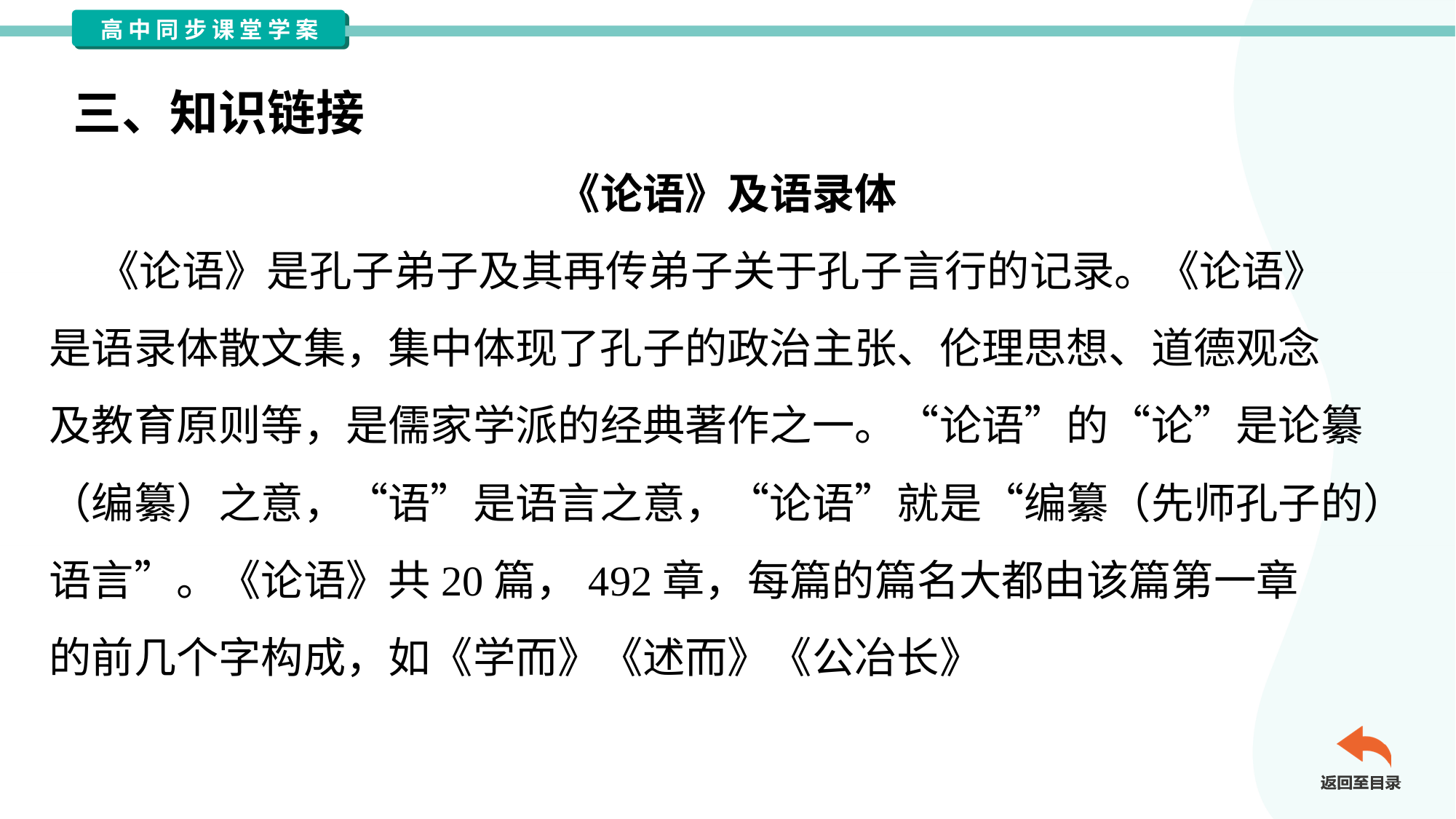

三、知识链接
《论语》及语录体
    《论语》是孔子弟子及其再传弟子关于孔子言行的记录。《论语》
是语录体散文集，集中体现了孔子的政治主张、伦理思想、道德观念
及教育原则等，是儒家学派的经典著作之一。“论语”的“论”是论纂
（编纂）之意，“语”是语言之意，“论语”就是“编纂（先师孔子的）
语言”。《论语》共20篇，492章，每篇的篇名大都由该篇第一章
的前几个字构成，如《学而》《述而》《公冶长》